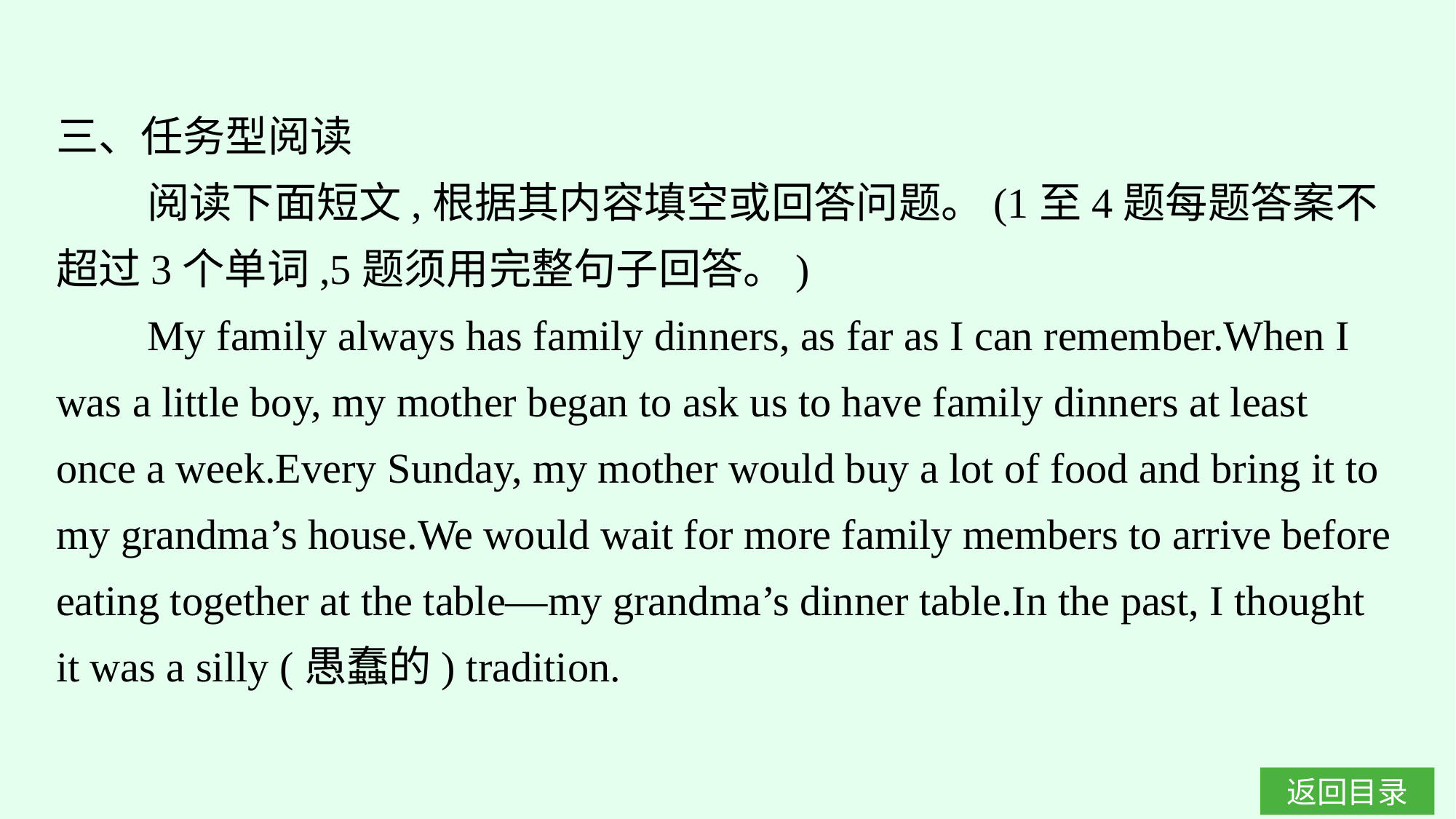

三、任务型阅读
阅读下面短文,根据其内容填空或回答问题。(1至4题每题答案不超过3个单词,5题须用完整句子回答。)
My family always has family dinners, as far as I can remember.When I was a little boy, my mother began to ask us to have family dinners at least once a week.Every Sunday, my mother would buy a lot of food and bring it to my grandma’s house.We would wait for more family members to arrive before eating together at the table—my grandma’s dinner table.In the past, I thought it was a silly (愚蠢的) tradition.